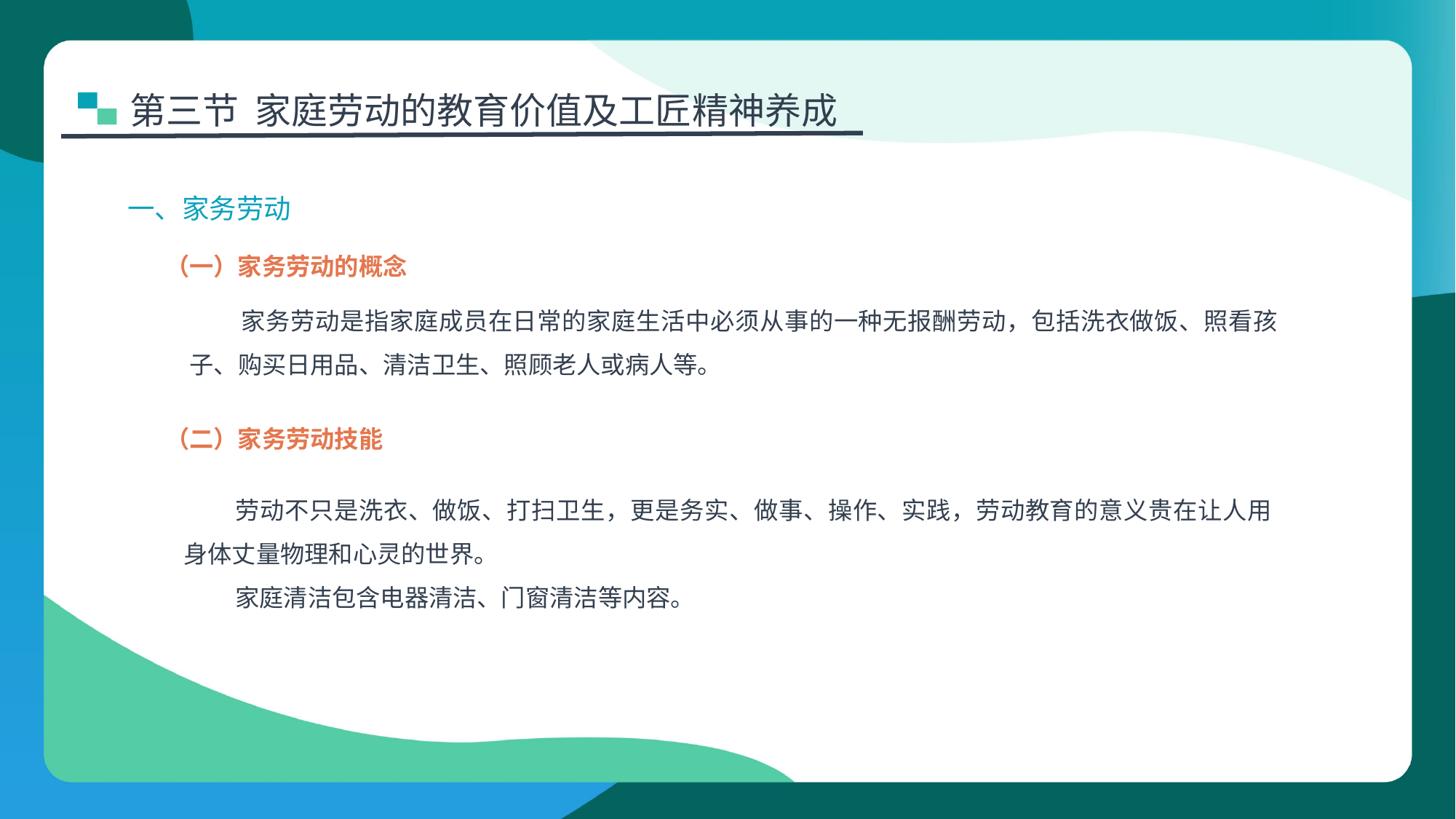

第三节  家庭劳动的教育价值及工匠精神养成

一、家务劳动
（一）家务劳动的概念
家务劳动是指家庭成员在日常的家庭生活中必须从事的一种无报酬劳动，包括洗衣做饭、照看孩子、购买日用品、清洁卫生、照顾老人或病人等。
（二）家务劳动技能
劳动不只是洗衣、做饭、打扫卫生，更是务实、做事、操作、实践，劳动教育的意义贵在让人用身体丈量物理和心灵的世界。
家庭清洁包含电器清洁、门窗清洁等内容。